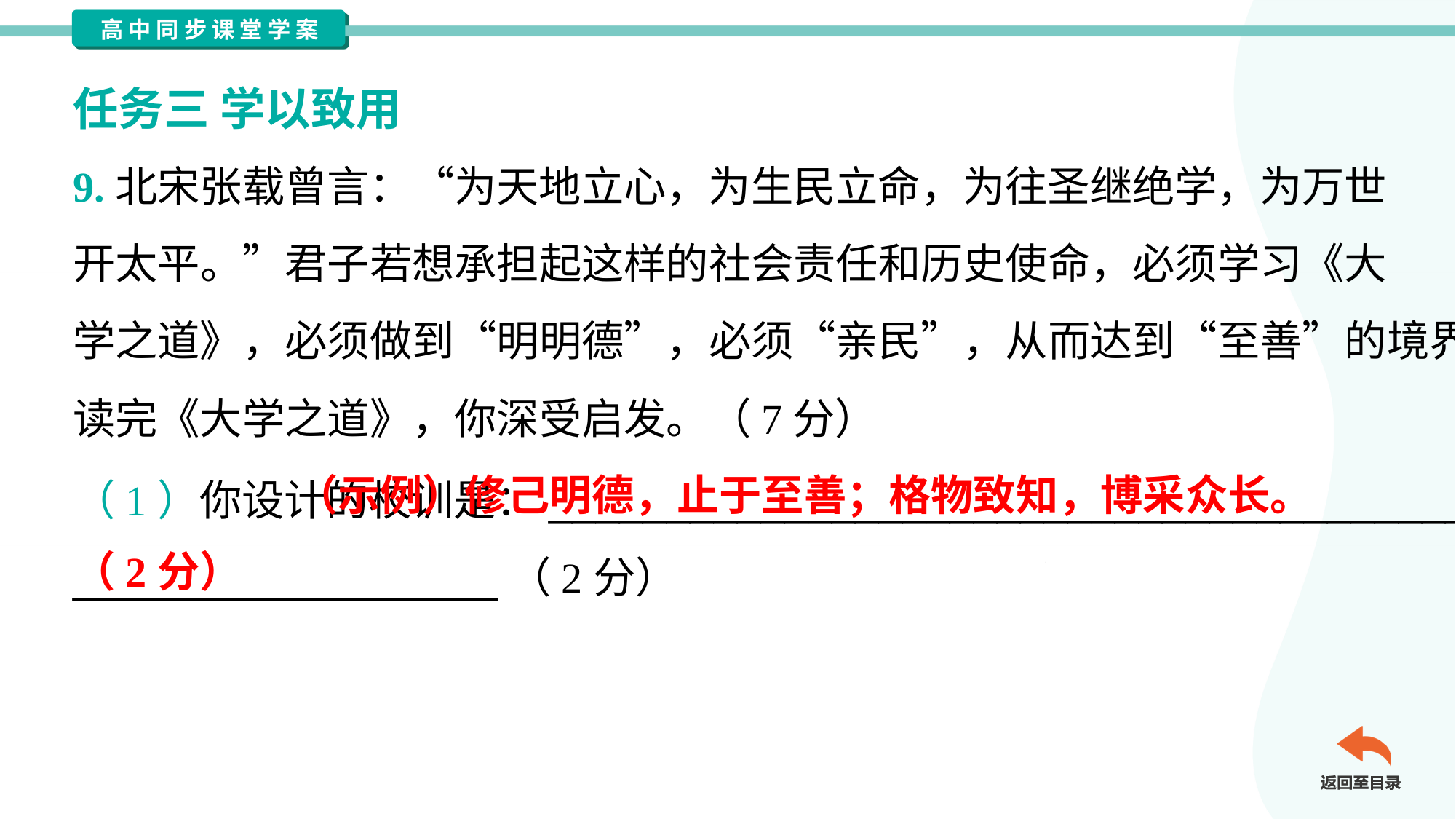

任务三 学以致用
9.北宋张载曾言：“为天地立心，为生民立命，为往圣继绝学，为万世
开太平。”君子若想承担起这样的社会责任和历史使命，必须学习《大
学之道》，必须做到“明明德”，必须“亲民”，从而达到“至善”的境界。
读完《大学之道》，你深受启发。（7分）
                      （示例）修己明德，止于至善；格物致知，博采众长。（2分）
（1）你设计的校训是：________________________________________
__________________（2分）